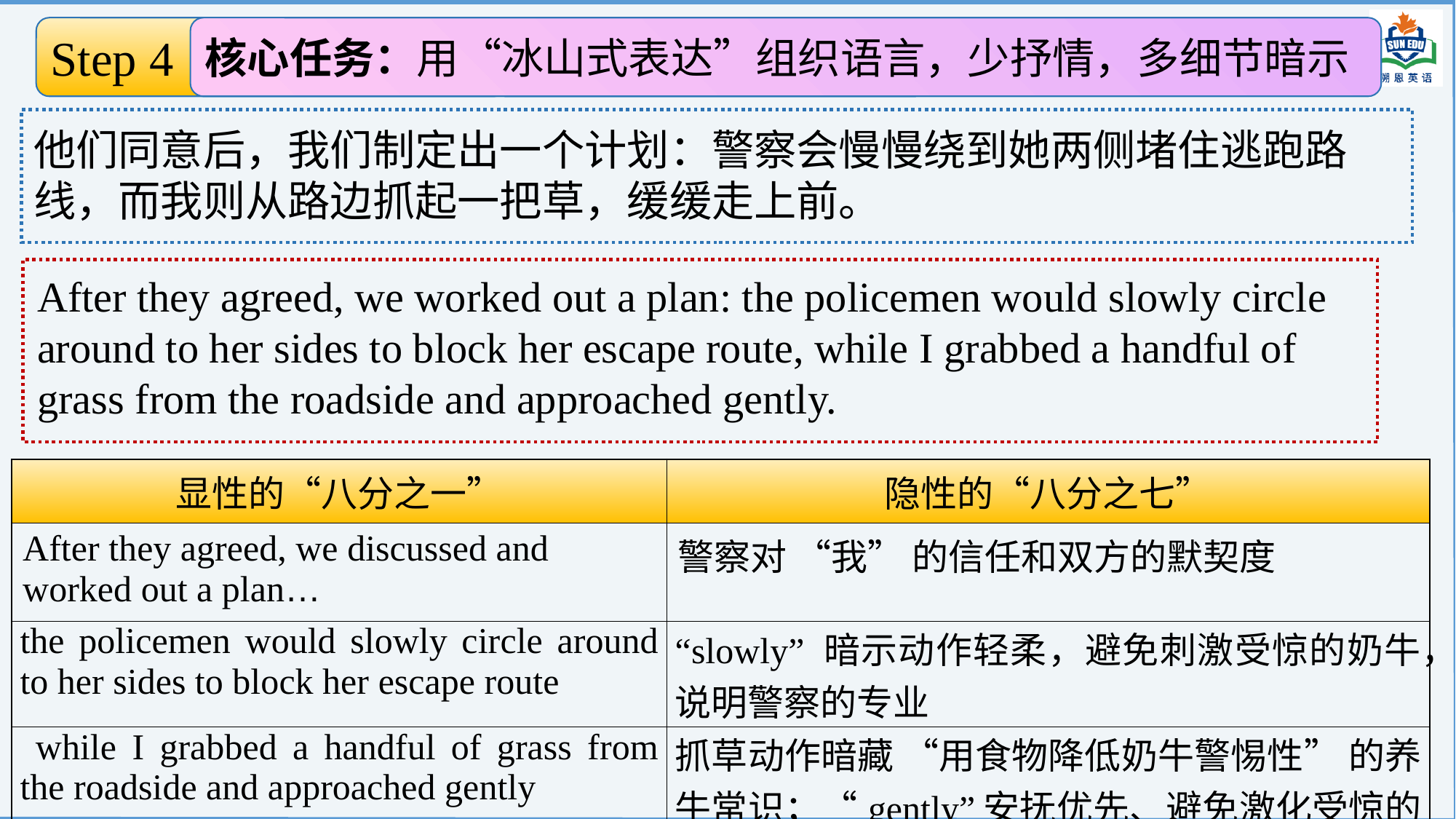

Step 4 续写情节构建
核心任务：用“冰山式表达”组织语言，少抒情，多细节暗示
搭建完整冰山

他们同意后，我们制定出一个计划：警察会慢慢绕到她两侧堵住逃跑路线，而我则从路边抓起一把草，缓缓走上前。

After they agreed, we worked out a plan: the policemen would slowly circle around to her sides to block her escape route, while I grabbed a handful of grass from the roadside and approached gently.
| 显性的“八分之一” | 隐性的“八分之七” |
| --- | --- |
| After they agreed, we discussed and worked out a plan… | 警察对 “我” 的信任和双方的默契度 |
| the policemen would slowly circle around to her sides to block her escape route | “slowly” 暗示动作轻柔，避免刺激受惊的奶牛， 说明警察的专业 |
| while I grabbed a handful of grass from the roadside and approached gently | 抓草动作暗藏 “用食物降低奶牛警惕性” 的养牛常识；“gently”安抚优先、避免激化受惊的牛。 |